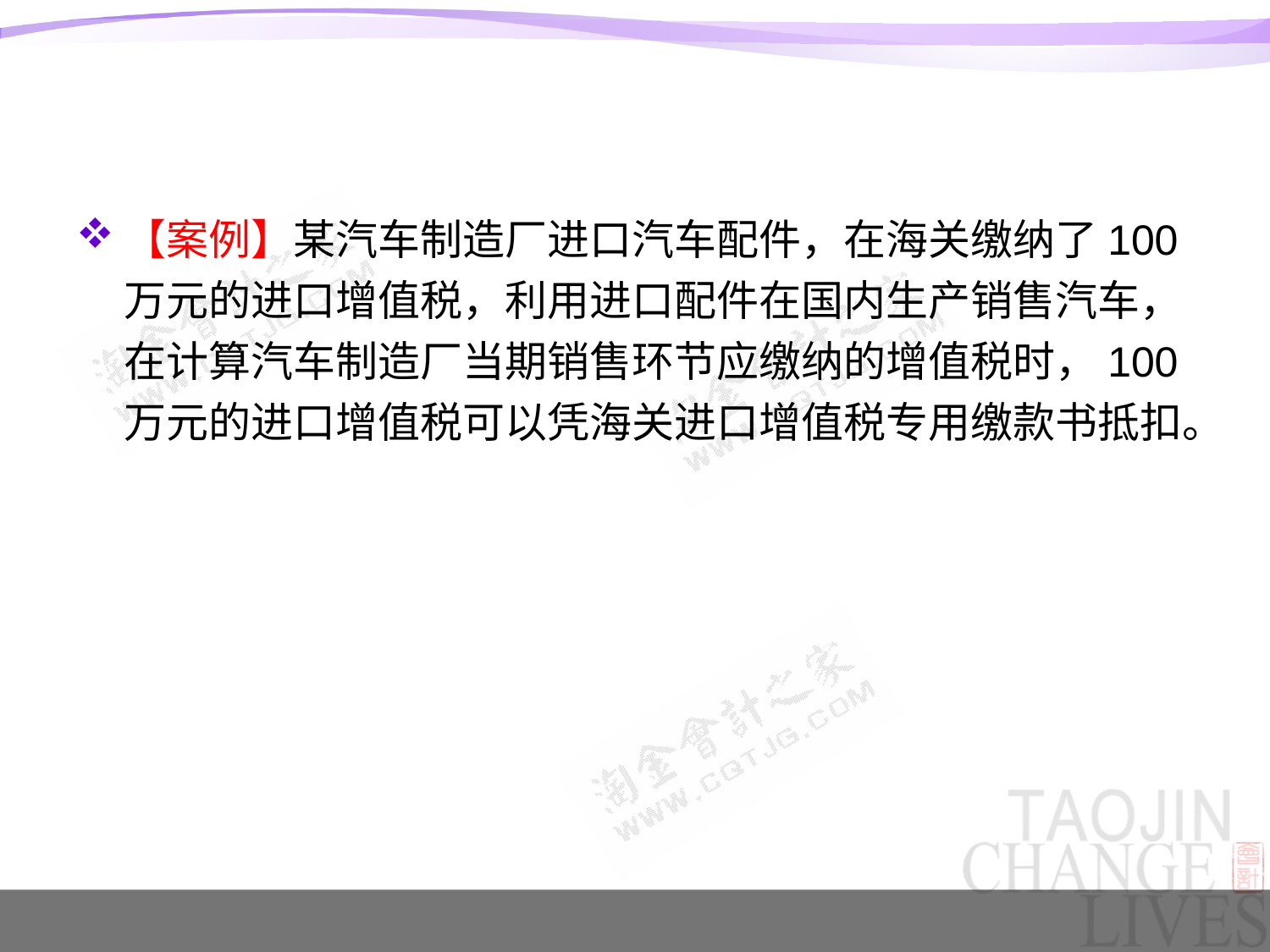

#
【案例】某汽车制造厂进口汽车配件，在海关缴纳了100万元的进口增值税，利用进口配件在国内生产销售汽车，在计算汽车制造厂当期销售环节应缴纳的增值税时，100万元的进口增值税可以凭海关进口增值税专用缴款书抵扣。